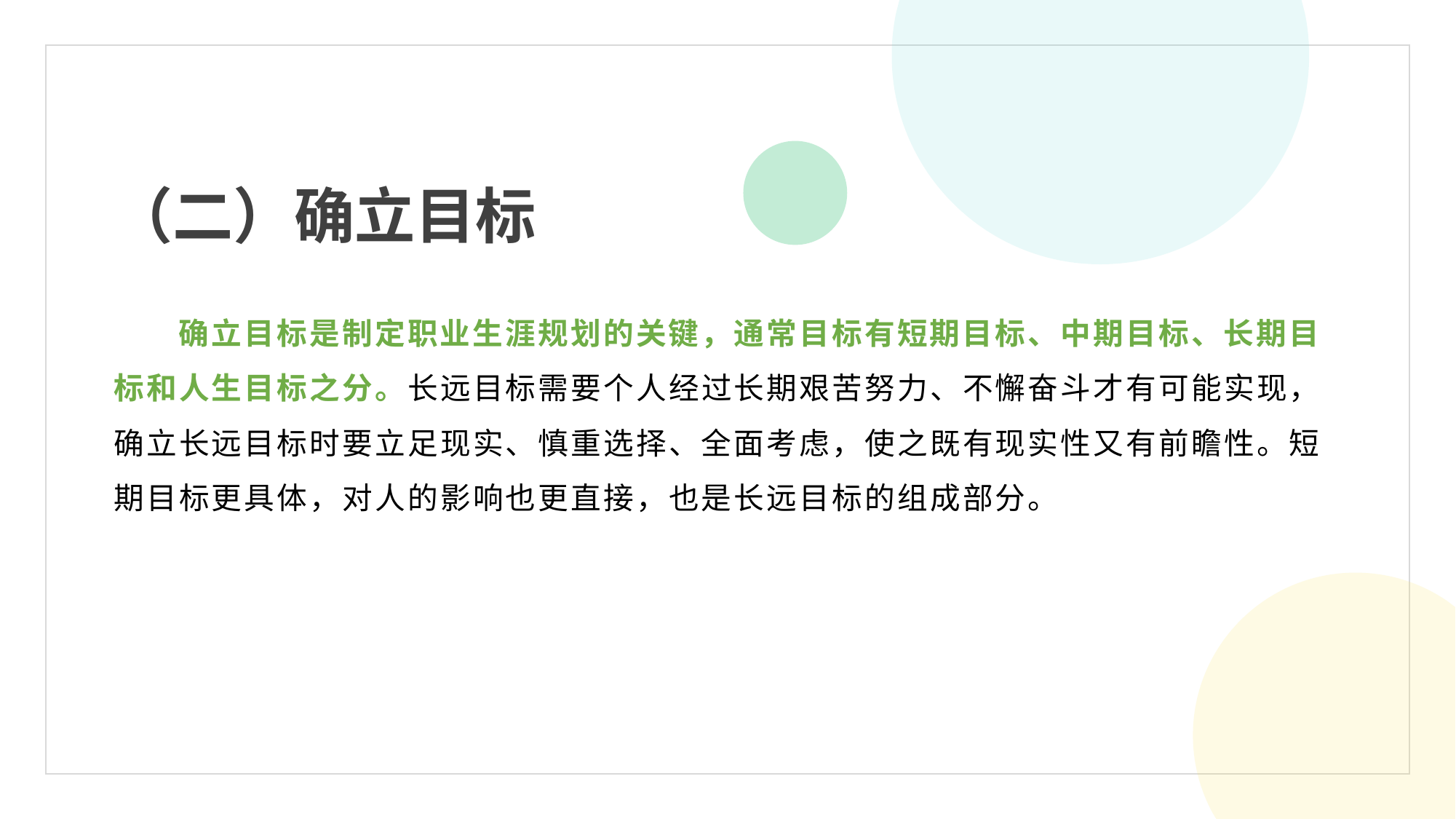

（二）确立目标
确立目标是制定职业生涯规划的关键，通常目标有短期目标、中期目标、长期目标和人生目标之分。长远目标需要个人经过长期艰苦努力、不懈奋斗才有可能实现，确立长远目标时要立足现实、慎重选择、全面考虑，使之既有现实性又有前瞻性。短期目标更具体，对人的影响也更直接，也是长远目标的组成部分。